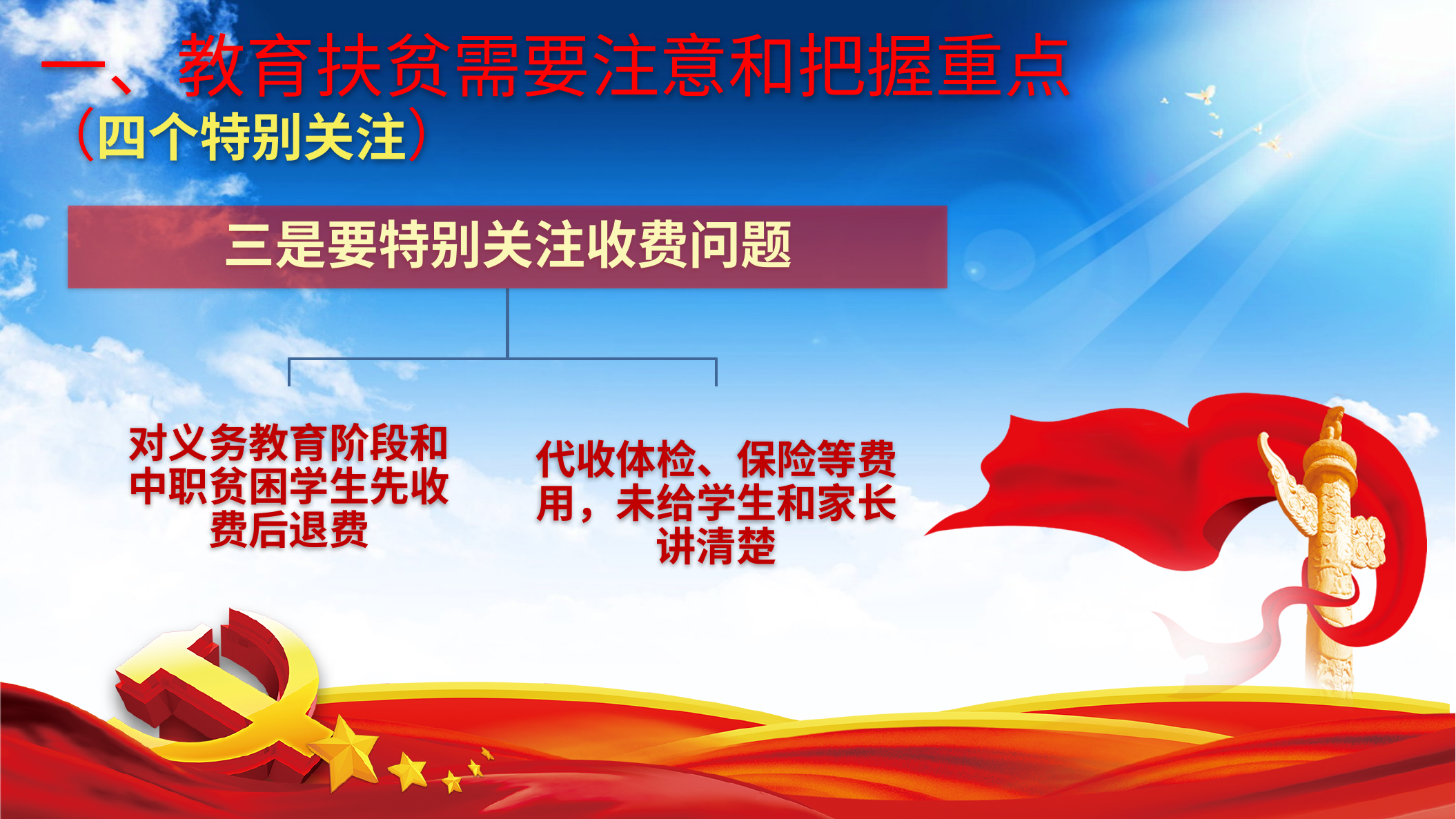

一、教育扶贫需要注意和把握重点（四个特别关注）
三是要特别关注收费问题
对义务教育阶段和中职贫困学生先收费后退费
代收体检、保险等费用，未给学生和家长讲清楚